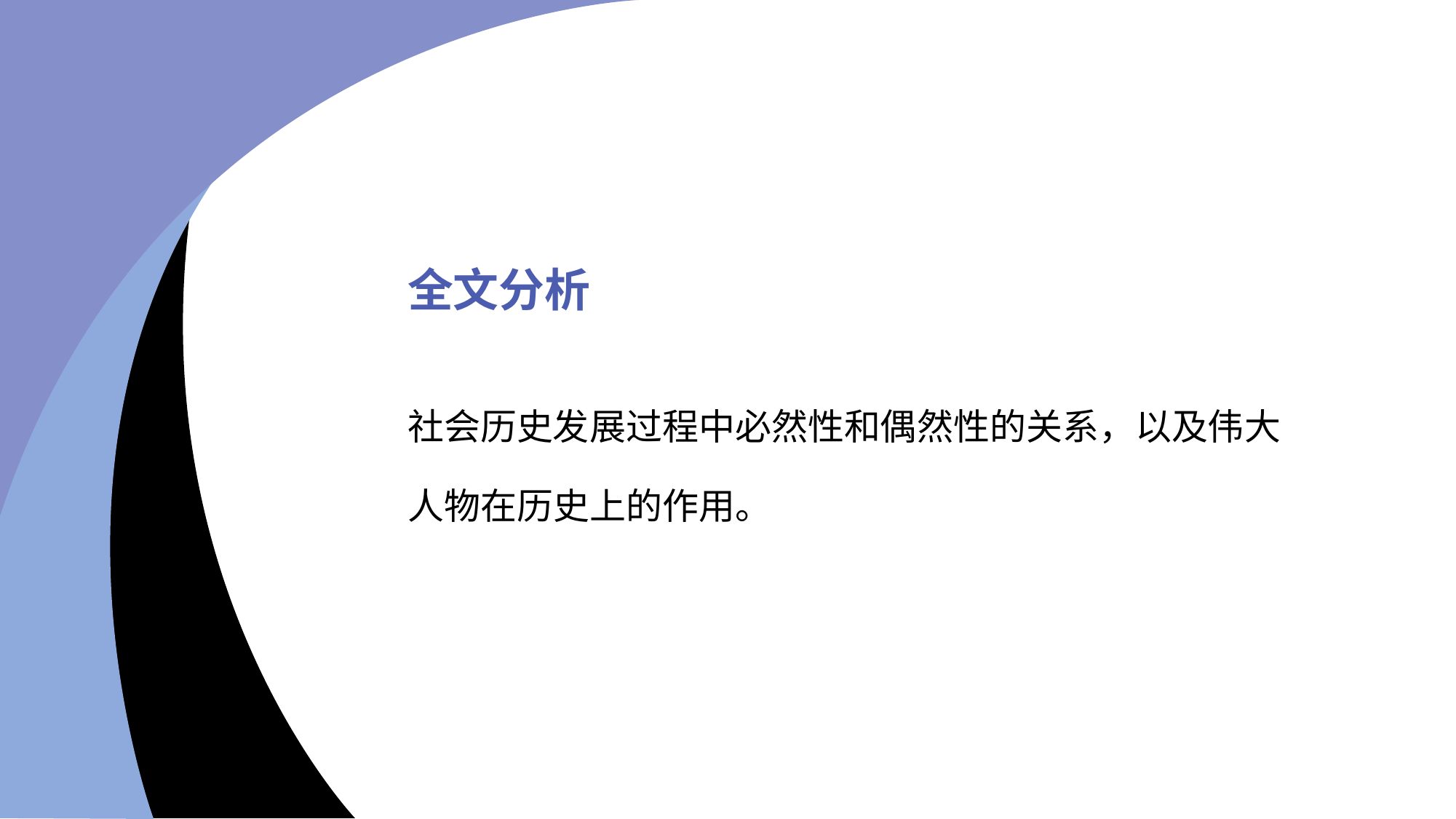

全文分析
社会历史发展过程中必然性和偶然性的关系，以及伟大人物在历史上的作用。